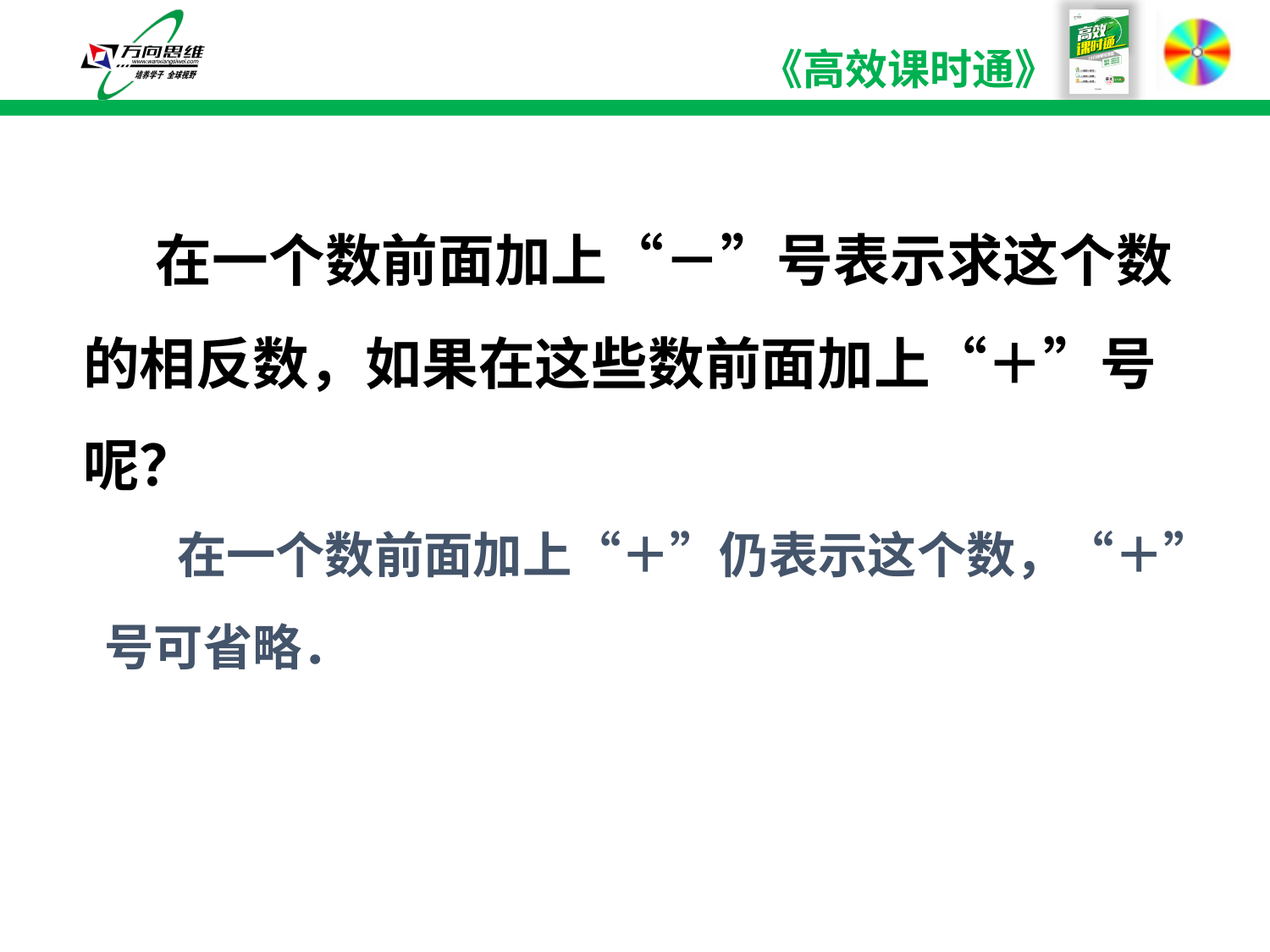

在一个数前面加上“－”号表示求这个数的相反数，如果在这些数前面加上“＋”号呢？
    在一个数前面加上“＋”仍表示这个数，“＋”号可省略．